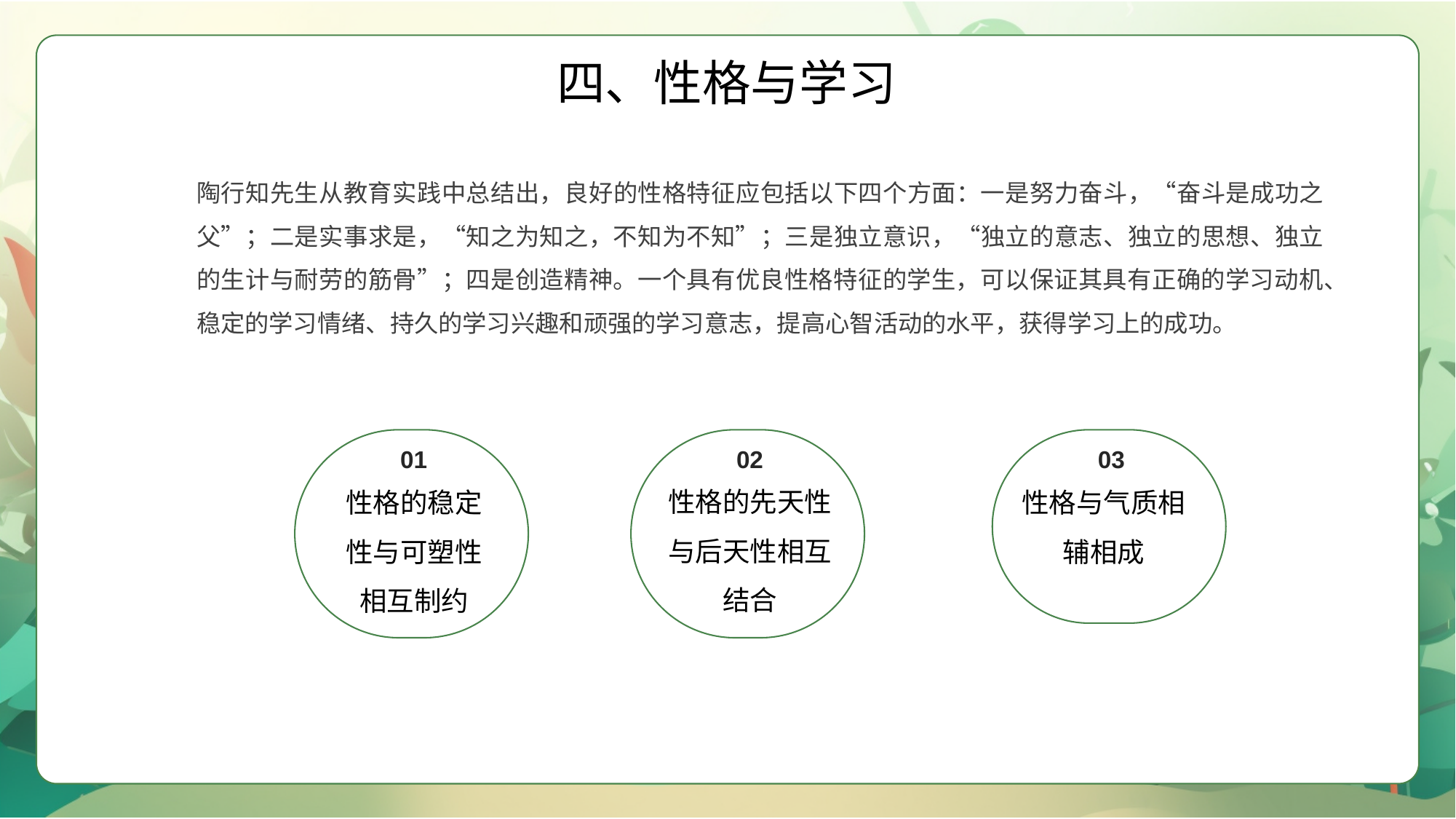

四、性格与学习
陶行知先生从教育实践中总结出，良好的性格特征应包括以下四个方面：一是努力奋斗，“奋斗是成功之父”；二是实事求是，“知之为知之，不知为不知”；三是独立意识，“独立的意志、独立的思想、独立的生计与耐劳的筋骨”；四是创造精神。一个具有优良性格特征的学生，可以保证其具有正确的学习动机、稳定的学习情绪、持久的学习兴趣和顽强的学习意志，提高心智活动的水平，获得学习上的成功。

01
性格的稳定性与可塑性相互制约

02
性格的先天性与后天性相互结合

03
性格与气质相辅相成